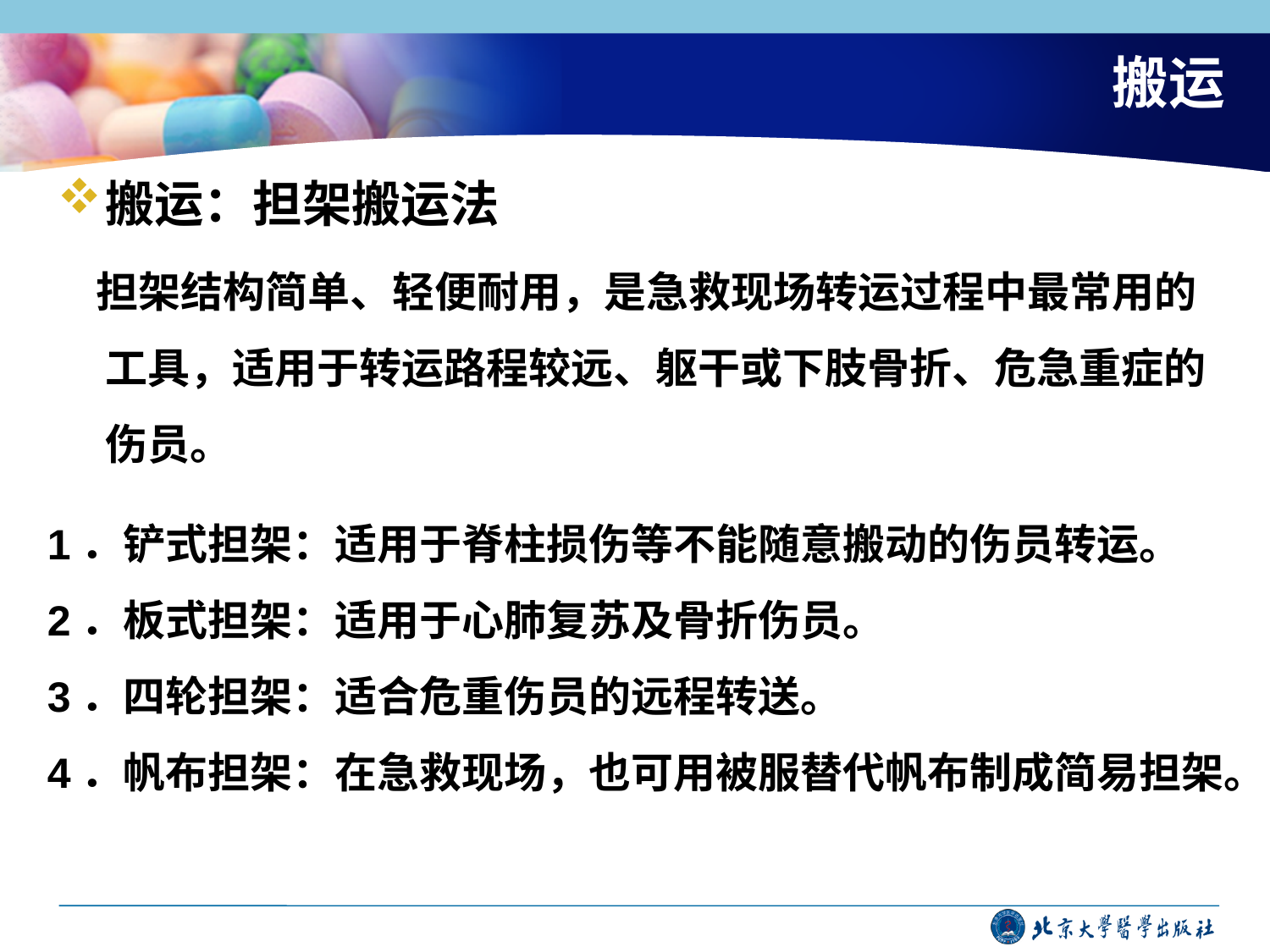

# 搬运
搬运：担架搬运法
   担架结构简单、轻便耐用，是急救现场转运过程中最常用的工具，适用于转运路程较远、躯干或下肢骨折、危急重症的伤员。

1．铲式担架：适用于脊柱损伤等不能随意搬动的伤员转运。
2．板式担架：适用于心肺复苏及骨折伤员。
3．四轮担架：适合危重伤员的远程转送。
4．帆布担架：在急救现场，也可用被服替代帆布制成简易担架。